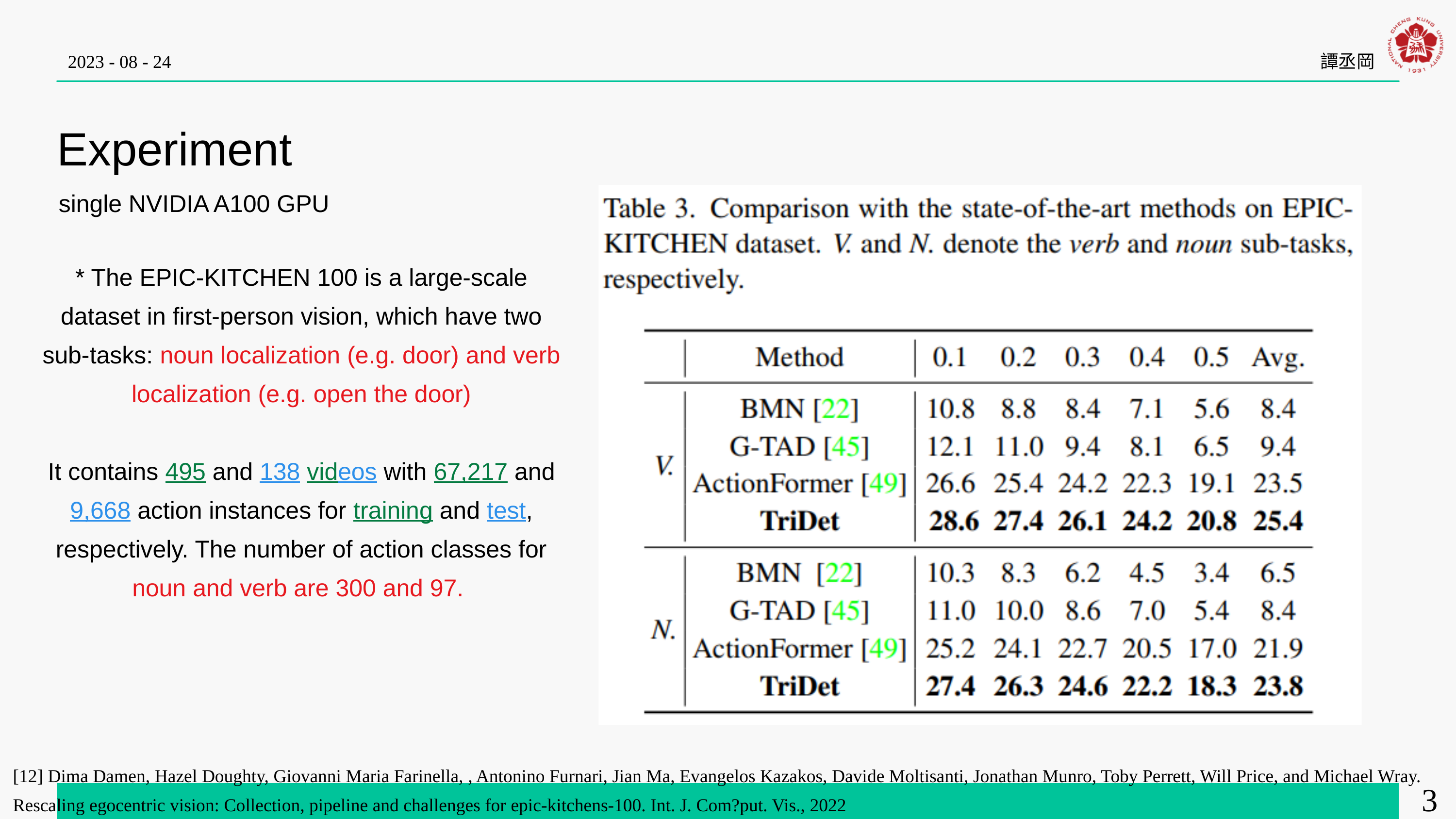

2023 - 08 - 24
譚丞岡

Experiment
single NVIDIA A100 GPU

* The EPIC-KITCHEN 100 is a large-scale dataset in first-person vision, which have two sub-tasks: noun localization (e.g. door) and verb localization (e.g. open the door)

It contains 495 and 138 videos with 67,217 and 9,668 action instances for training and test, respectively. The number of action classes for noun and verb are 300 and 97.
[12] Dima Damen, Hazel Doughty, Giovanni Maria Farinella, , Antonino Furnari, Jian Ma, Evangelos Kazakos, Davide Moltisanti, Jonathan Munro, Toby Perrett, Will Price, and Michael Wray. Rescaling egocentric vision: Collection, pipeline and challenges for epic-kitchens-100. Int. J. Com?put. Vis., 2022
32